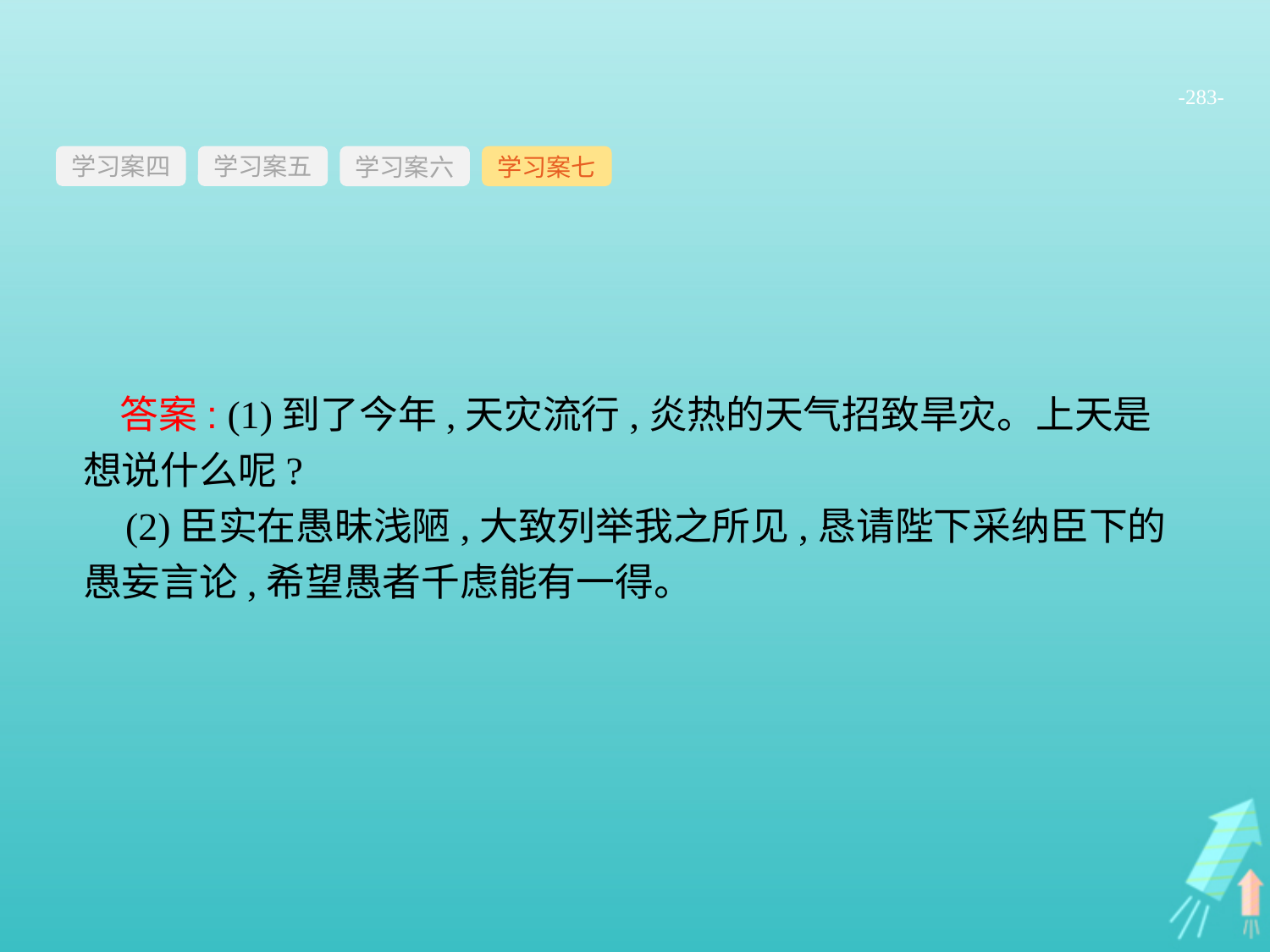

-283-
学习案四
学习案六
学习案七
学习案五
答案: (1)到了今年,天灾流行,炎热的天气招致旱灾。上天是想说什么呢?
(2)臣实在愚昧浅陋,大致列举我之所见,恳请陛下采纳臣下的愚妄言论,希望愚者千虑能有一得。